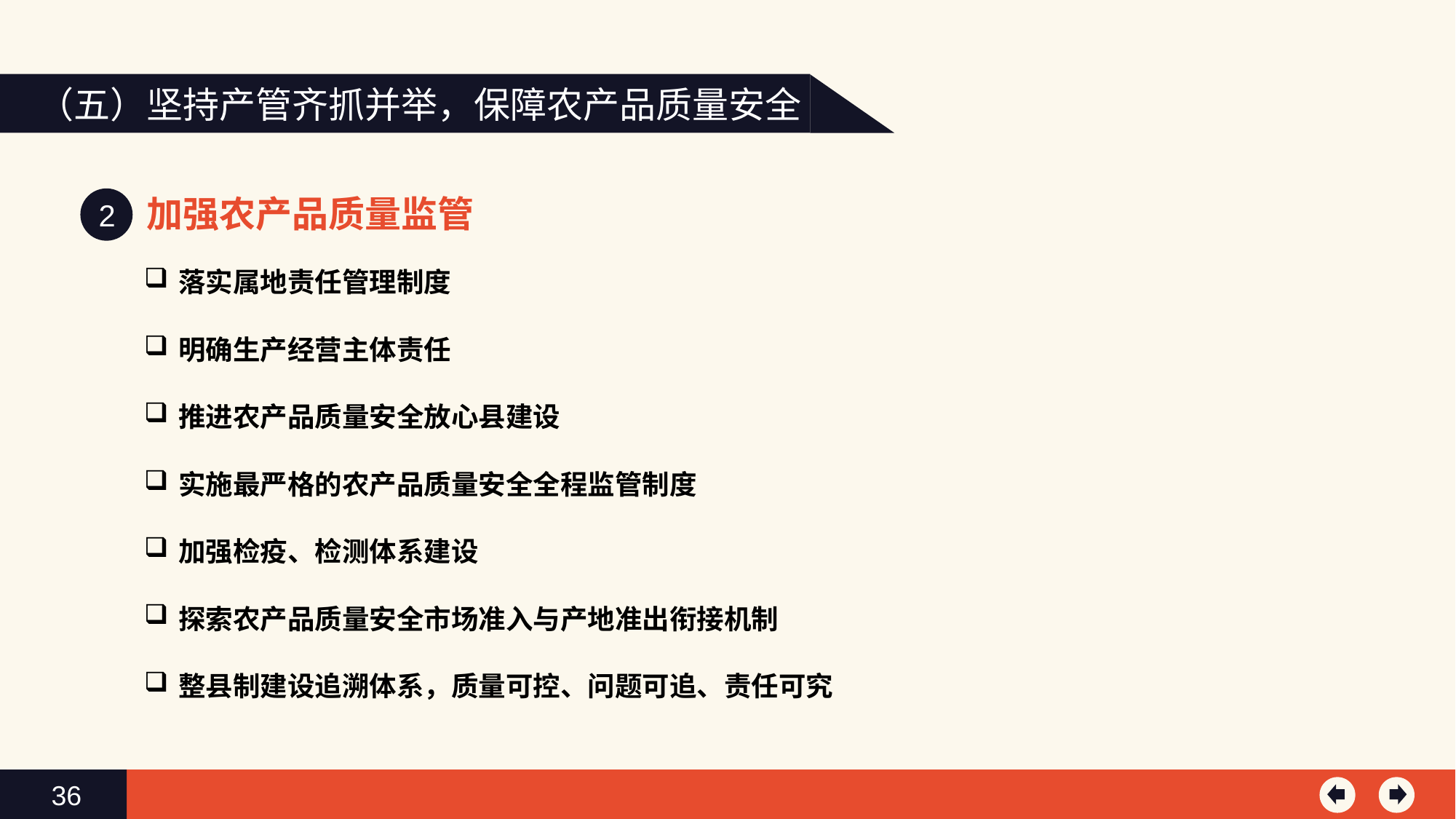

（五）坚持产管齐抓并举，保障农产品质量安全
加强农产品质量监管
2
落实属地责任管理制度
明确生产经营主体责任
推进农产品质量安全放心县建设
实施最严格的农产品质量安全全程监管制度
加强检疫、检测体系建设
探索农产品质量安全市场准入与产地准出衔接机制
整县制建设追溯体系，质量可控、问题可追、责任可究
36